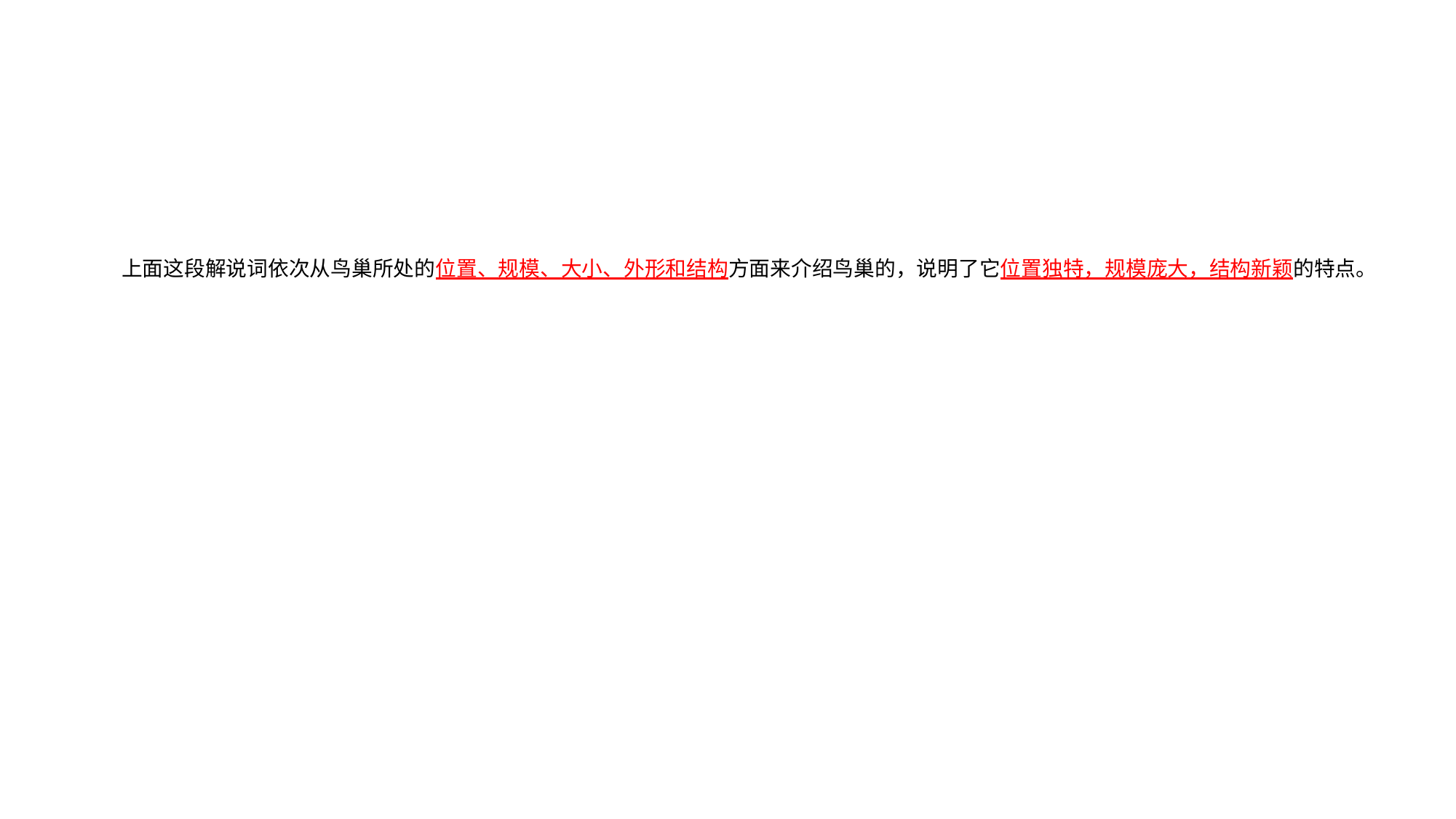

# 上面这段解说词依次从鸟巢所处的位置、规模、大小、外形和结构方面来介绍鸟巢的，说明了它位置独特，规模庞大，结构新颖的特点。